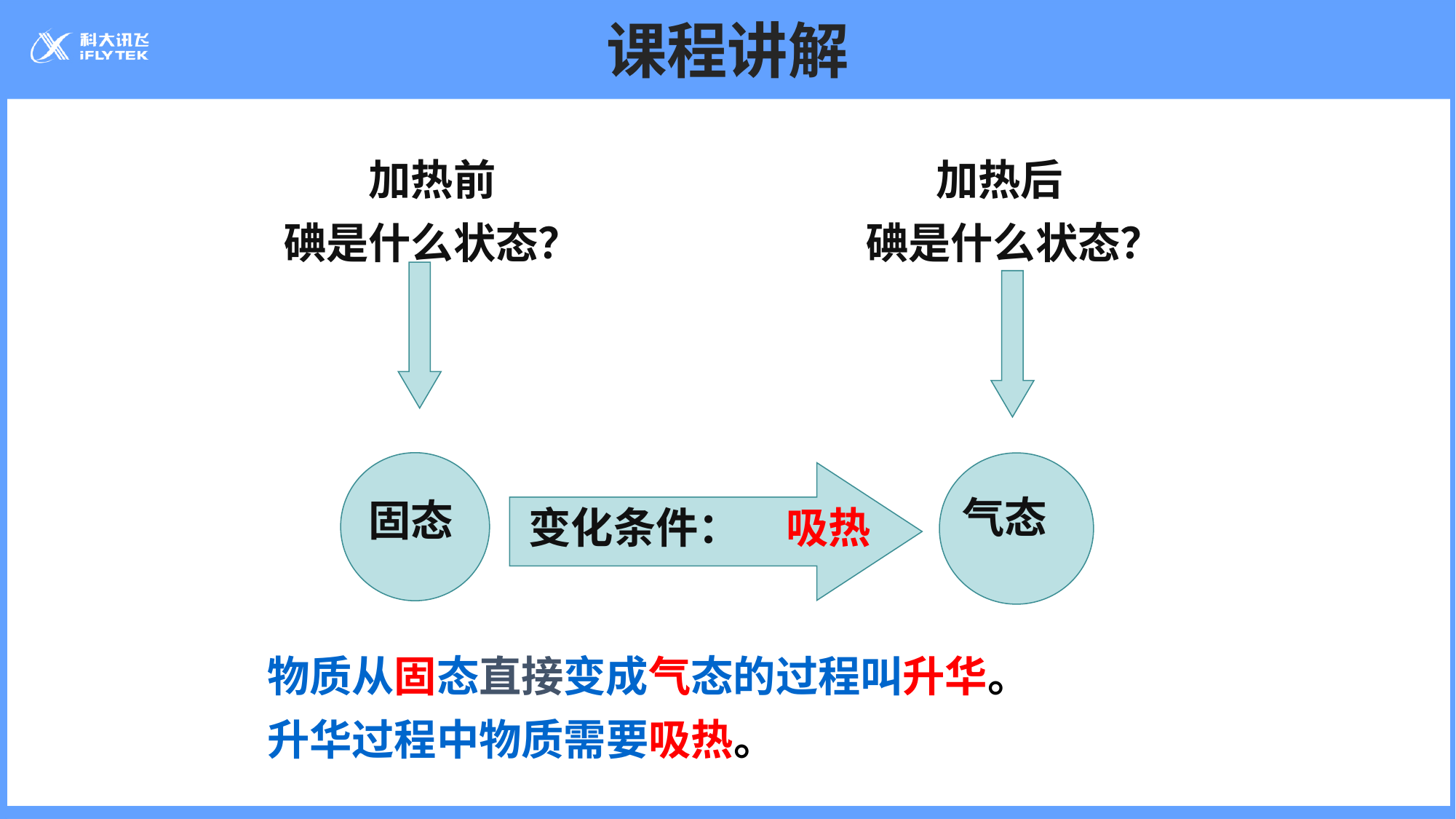

# 课程讲解
加热前
碘是什么状态？
加热后
  碘是什么状态？

固态

气态

变化条件：
吸热
   物质从固态直接变成气态的过程叫升华。
   升华过程中物质需要吸热。